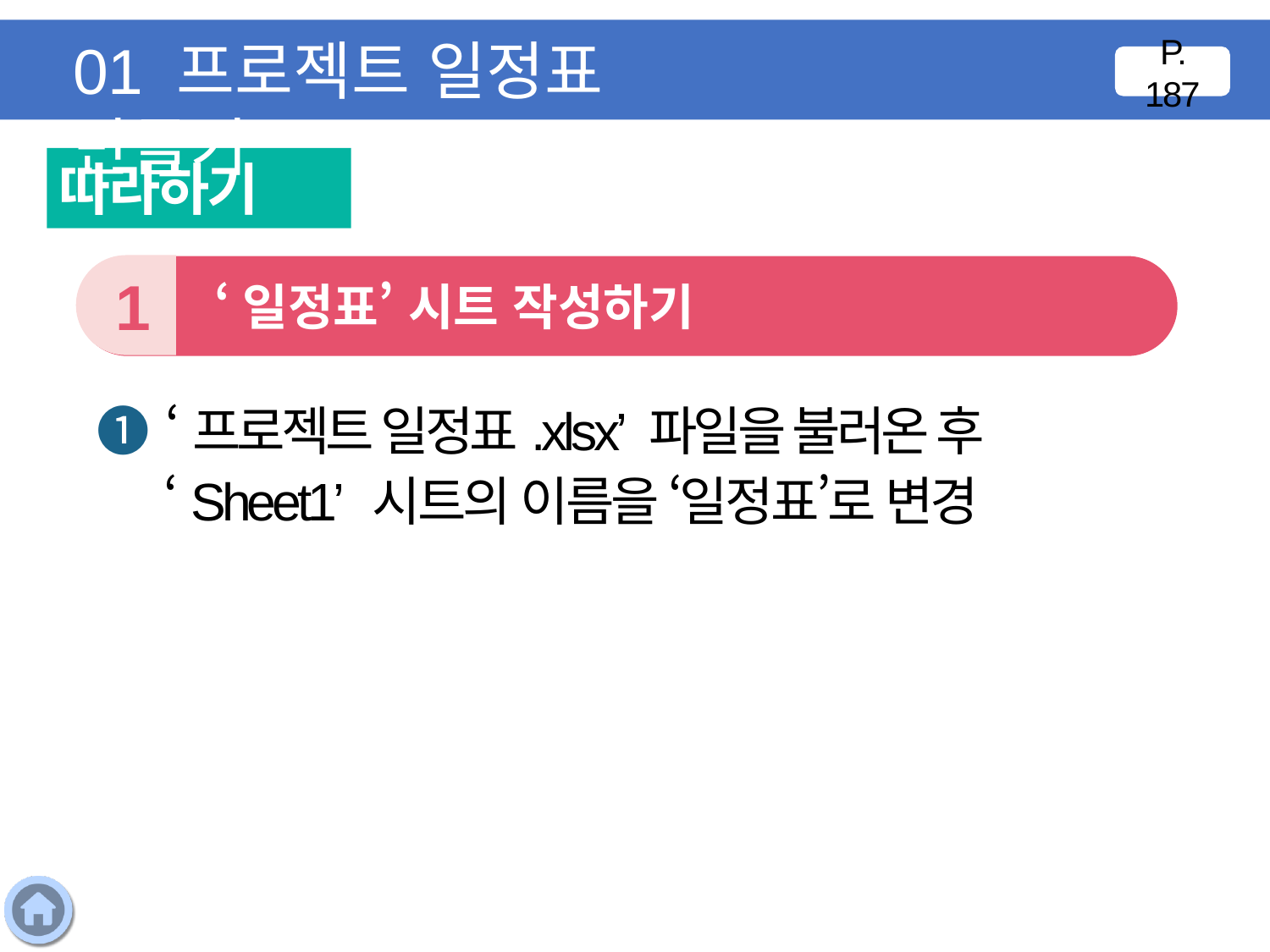

01 프로젝트 일정표 만들기
P. 187
따라하기
1
        ‘일정표’ 시트 작성하기
❶ ‘프로젝트 일정표.xlsx’ 파일을 불러온 후 ‘Sheet1’ 시트의 이름을 ‘일정표’로 변경